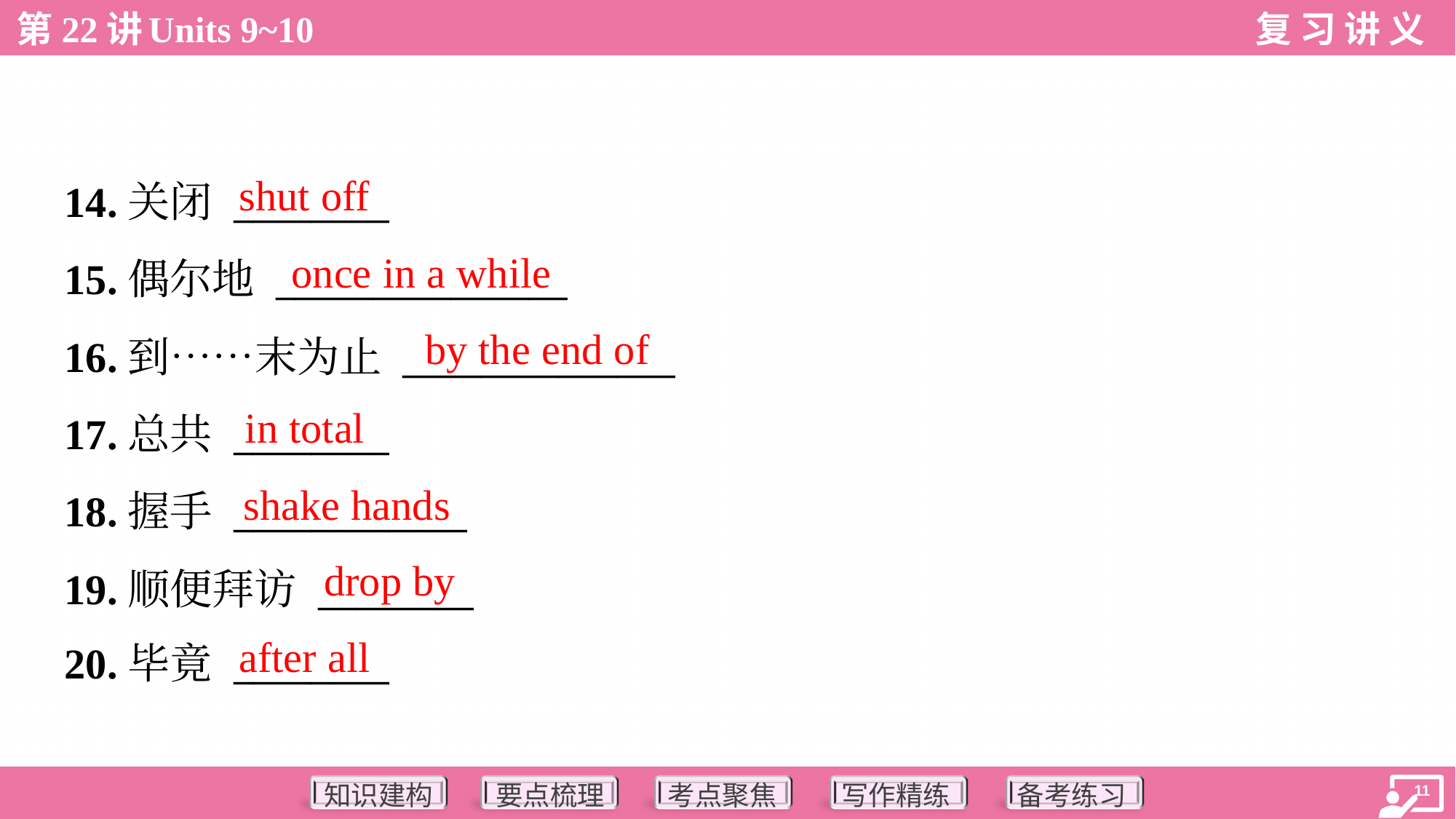

shut off
14.关闭 ________
15.偶尔地 _______________
16.到……末为止 ______________
17.总共 ________
18.握手 ____________
19.顺便拜访 ________
20.毕竟 ________
once in a while
by the end of
in total
shake hands
drop by
after all